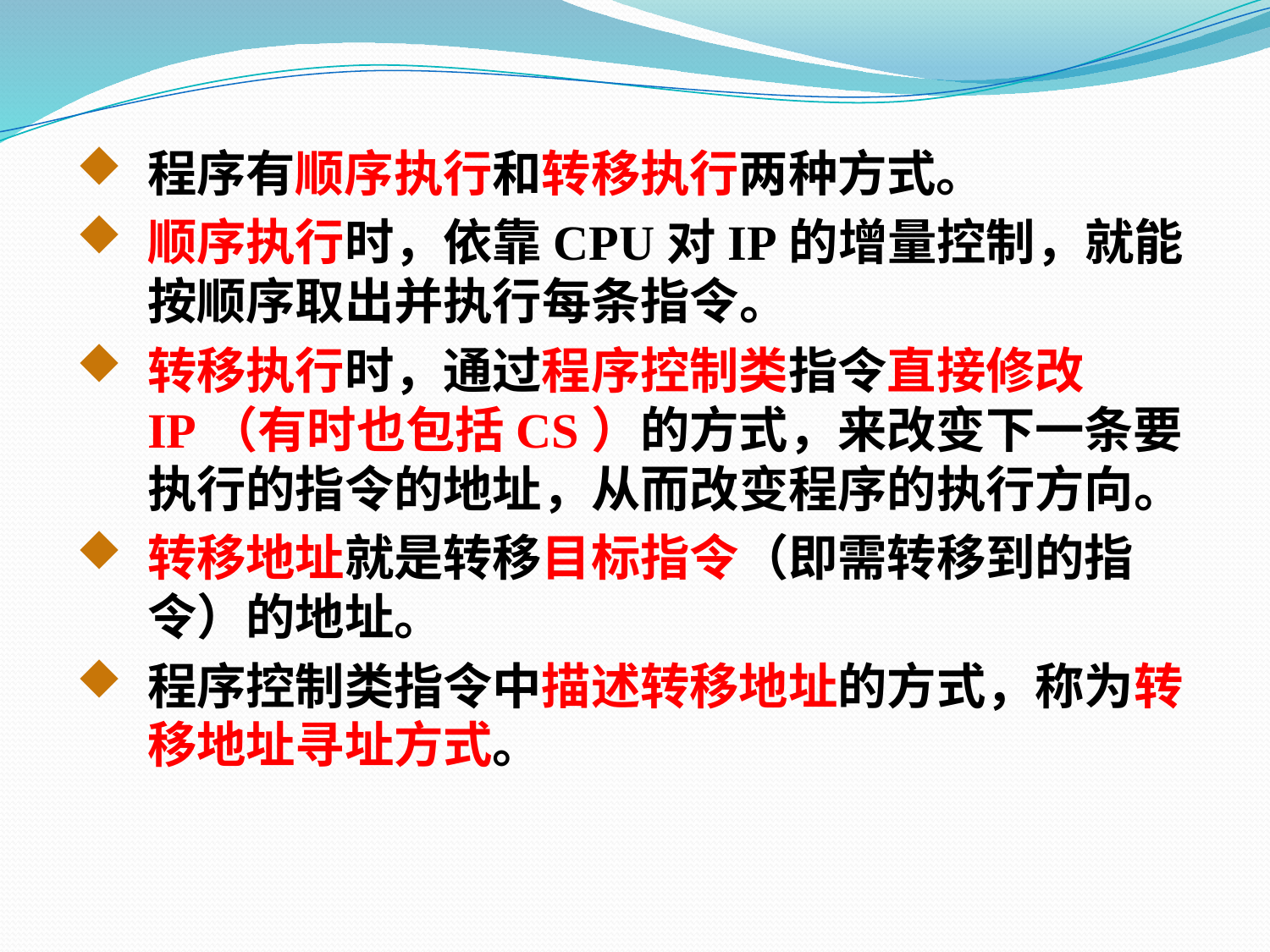

程序有顺序执行和转移执行两种方式。
顺序执行时，依靠CPU对IP的增量控制，就能按顺序取出并执行每条指令。
转移执行时，通过程序控制类指令直接修改IP（有时也包括CS）的方式，来改变下一条要执行的指令的地址，从而改变程序的执行方向。
转移地址就是转移目标指令（即需转移到的指令）的地址。
程序控制类指令中描述转移地址的方式，称为转移地址寻址方式。